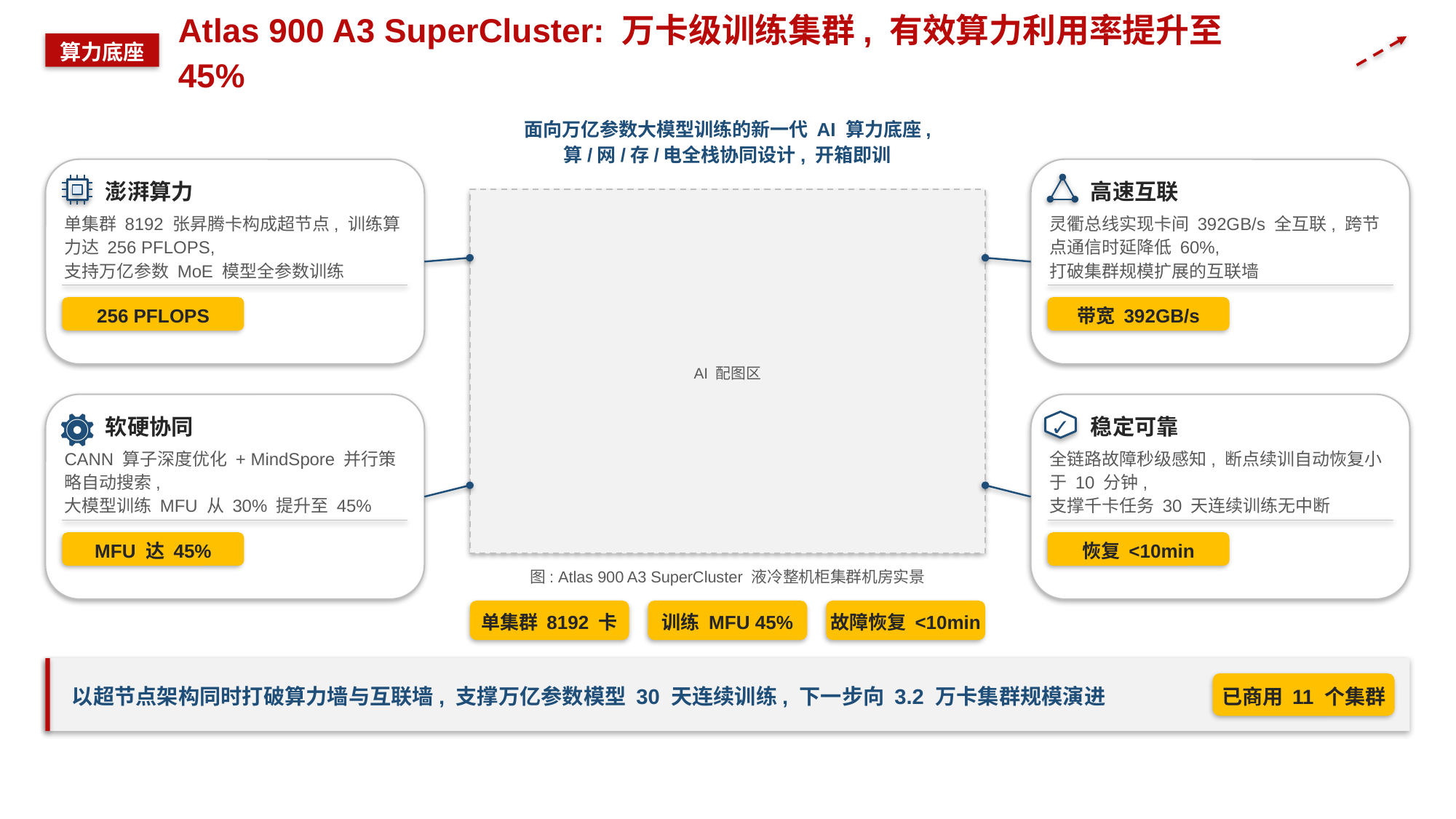

Atlas 900 A3 SuperCluster: 万卡级训练集群, 有效算力利用率提升至 45%

算力底座
面向万亿参数大模型训练的新一代 AI 算力底座,
算/网/存/电全栈协同设计, 开箱即训

澎湃算力
高速互联

单集群 8192 张昇腾卡构成超节点, 训练算力达 256 PFLOPS,
支持万亿参数 MoE 模型全参数训练
灵衢总线实现卡间 392GB/s 全互联, 跨节点通信时延降低 60%,
打破集群规模扩展的互联墙

256 PFLOPS

带宽 392GB/s
AI 配图区

⚙
软硬协同
稳定可靠

✓
CANN 算子深度优化 + MindSpore 并行策略自动搜索,
大模型训练 MFU 从 30% 提升至 45%
全链路故障秒级感知, 断点续训自动恢复小于 10 分钟,
支撑千卡任务 30 天连续训练无中断

MFU 达 45%

恢复 <10min
图: Atlas 900 A3 SuperCluster 液冷整机柜集群机房实景

单集群 8192 卡

训练 MFU 45%

故障恢复 <10min

以超节点架构同时打破算力墙与互联墙, 支撑万亿参数模型 30 天连续训练, 下一步向 3.2 万卡集群规模演进

已商用 11 个集群